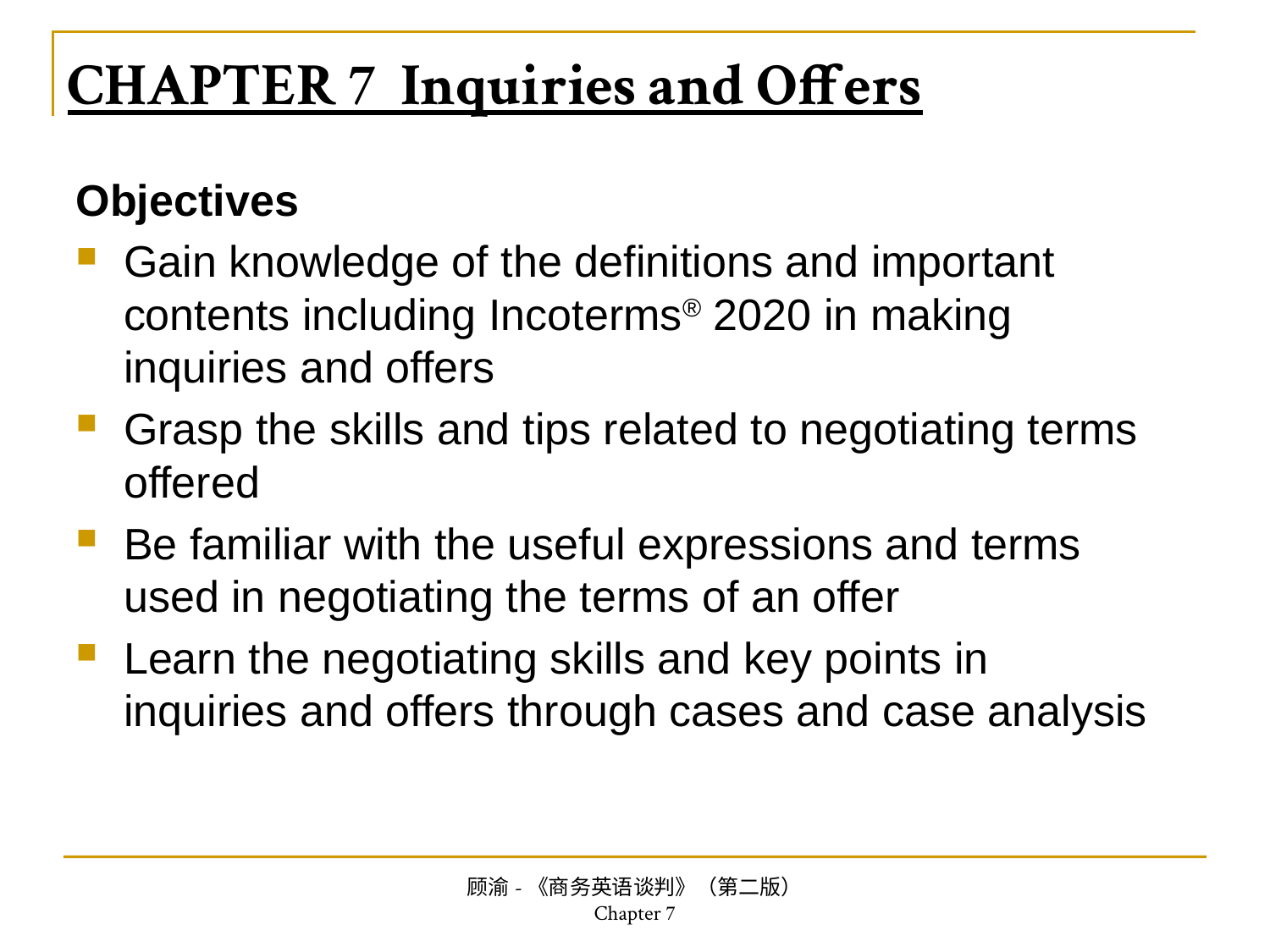

# CHAPTER 7  Inquiries and Offers
Objectives
Gain knowledge of the definitions and important contents including Incoterms® 2020 in making inquiries and offers
Grasp the skills and tips related to negotiating terms offered
Be familiar with the useful expressions and terms used in negotiating the terms of an offer
Learn the negotiating skills and key points in inquiries and offers through cases and case analysis

3
顾渝-《商务英语谈判》（第二版） Chapter 7